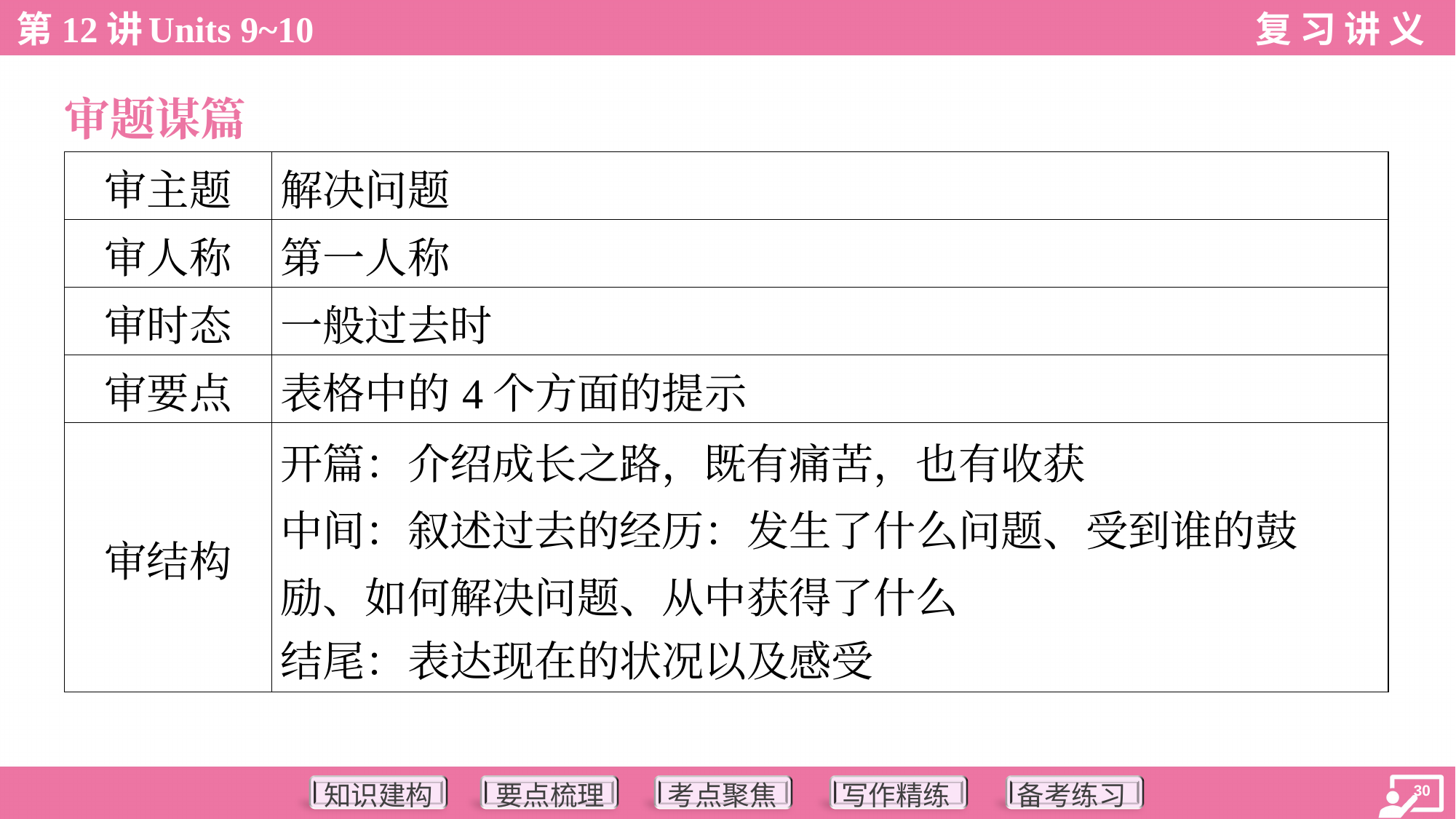

审题谋篇
| 审主题 | 解决问题 |
| --- | --- |
| 审人称 | 第一人称 |
| 审时态 | 一般过去时 |
| 审要点 | 表格中的4个方面的提示 |
| 审结构 | 开篇：介绍成长之路，既有痛苦，也有收获 中间：叙述过去的经历：发生了什么问题、受到谁的鼓 励、如何解决问题、从中获得了什么 结尾：表达现在的状况以及感受 |